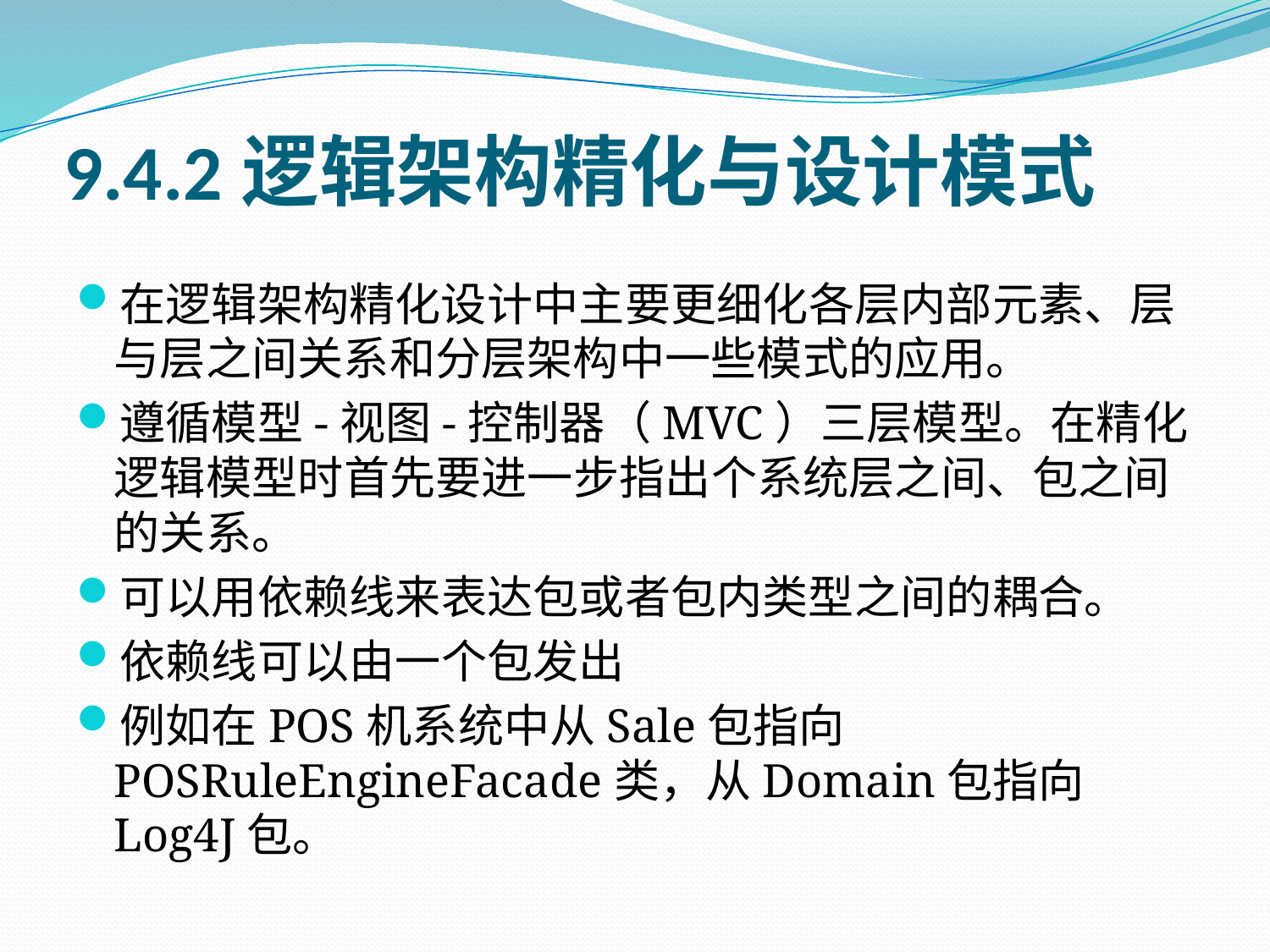

# 9.4.2逻辑架构精化与设计模式
在逻辑架构精化设计中主要更细化各层内部元素、层与层之间关系和分层架构中一些模式的应用。
遵循模型-视图-控制器（MVC）三层模型。在精化逻辑模型时首先要进一步指出个系统层之间、包之间的关系。
可以用依赖线来表达包或者包内类型之间的耦合。
依赖线可以由一个包发出
例如在POS机系统中从Sale包指向POSRuleEngineFacade类，从Domain包指向Log4J包。